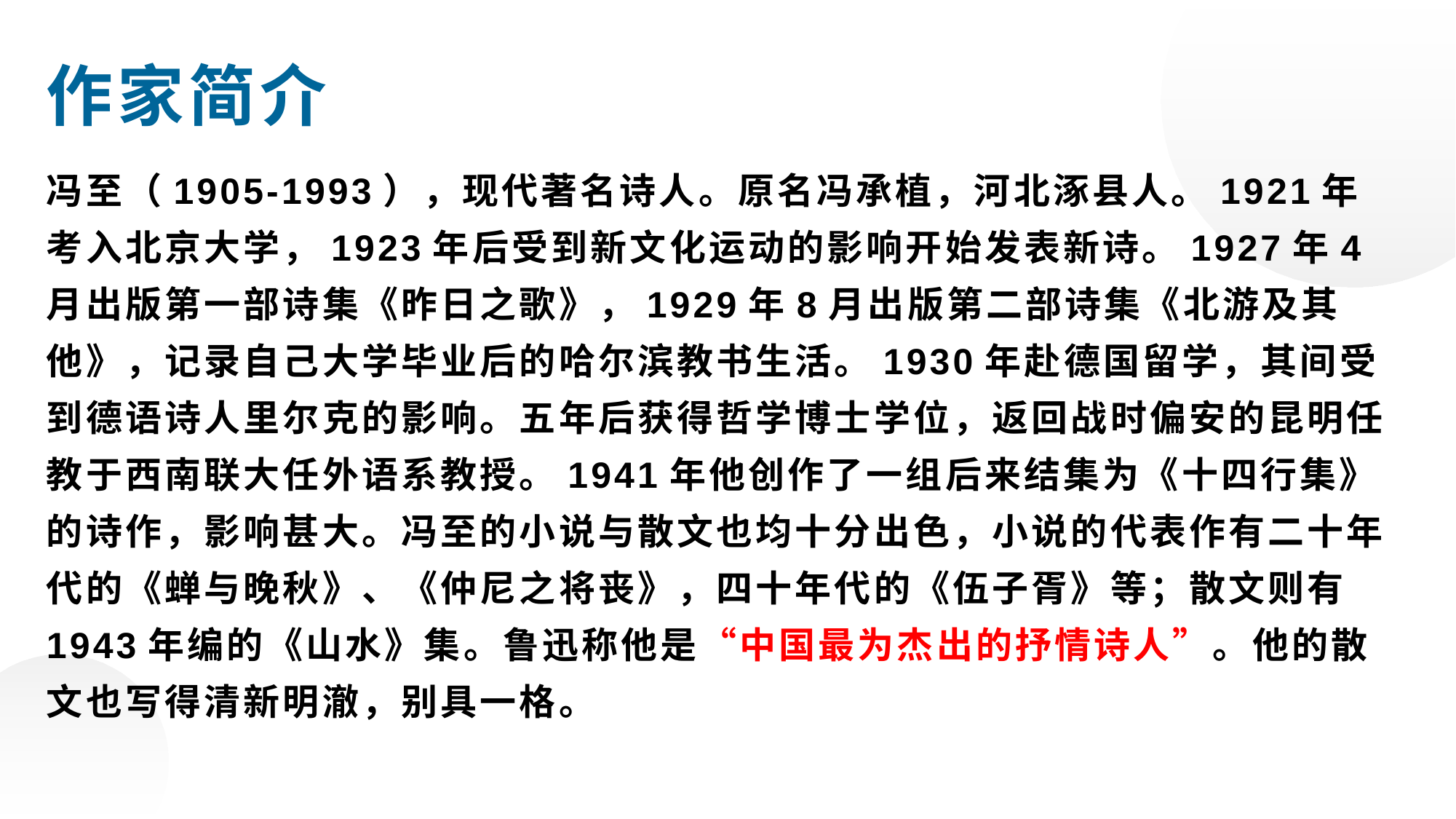

作家简介
冯至（1905-1993），现代著名诗人。原名冯承植，河北涿县人。1921年考入北京大学，1923年后受到新文化运动的影响开始发表新诗。1927年4月出版第一部诗集《昨日之歌》，1929年8月出版第二部诗集《北游及其他》，记录自己大学毕业后的哈尔滨教书生活。1930年赴德国留学，其间受到德语诗人里尔克的影响。五年后获得哲学博士学位，返回战时偏安的昆明任教于西南联大任外语系教授。1941年他创作了一组后来结集为《十四行集》的诗作，影响甚大。冯至的小说与散文也均十分出色，小说的代表作有二十年代的《蝉与晚秋》、《仲尼之将丧》，四十年代的《伍子胥》等；散文则有1943年编的《山水》集。鲁迅称他是“中国最为杰出的抒情诗人”。他的散文也写得清新明澈，别具一格。